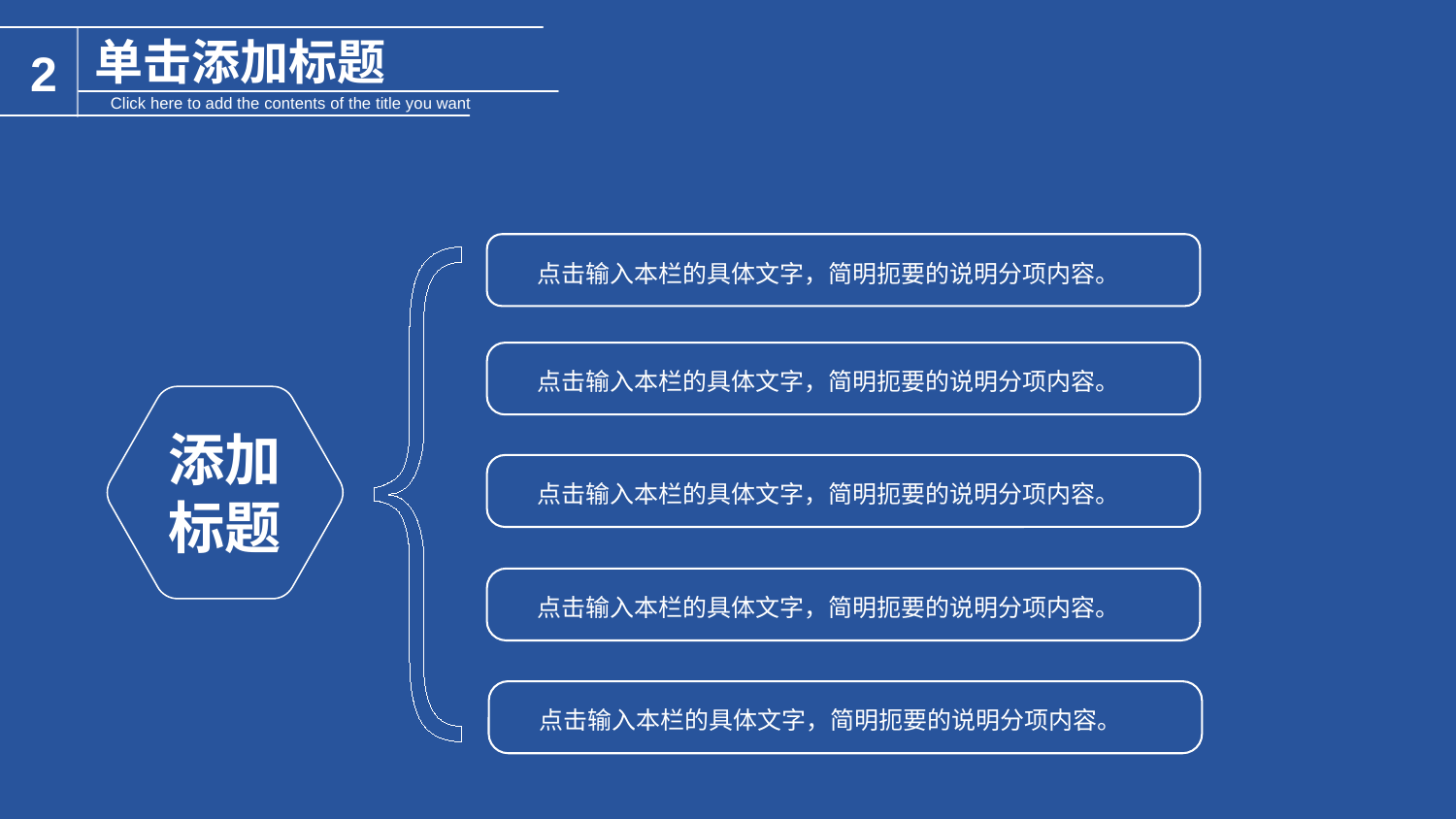

单击添加标题
2
Click here to add the contents of the title you want

点击输入本栏的具体文字，简明扼要的说明分项内容。

点击输入本栏的具体文字，简明扼要的说明分项内容。

添加标题

点击输入本栏的具体文字，简明扼要的说明分项内容。

点击输入本栏的具体文字，简明扼要的说明分项内容。

点击输入本栏的具体文字，简明扼要的说明分项内容。